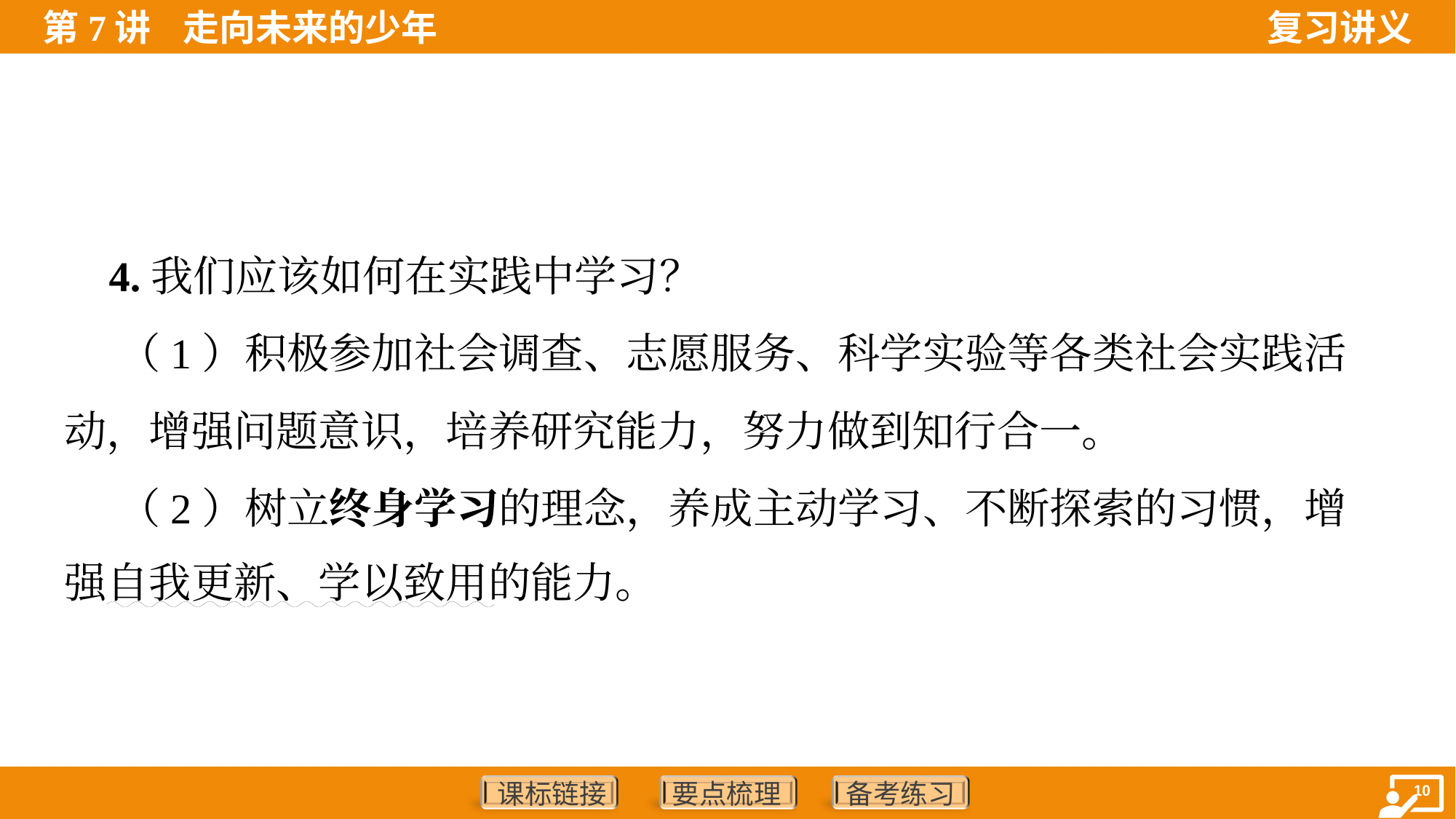

4.我们应该如何在实践中学习？
    （1）积极参加社会调查、志愿服务、科学实验等各类社会实践活
动，增强问题意识，培养研究能力，努力做到知行合一。
    （2）树立终身学习的理念，养成主动学习、不断探索的习惯，增
强自我更新、学以致用的能力。